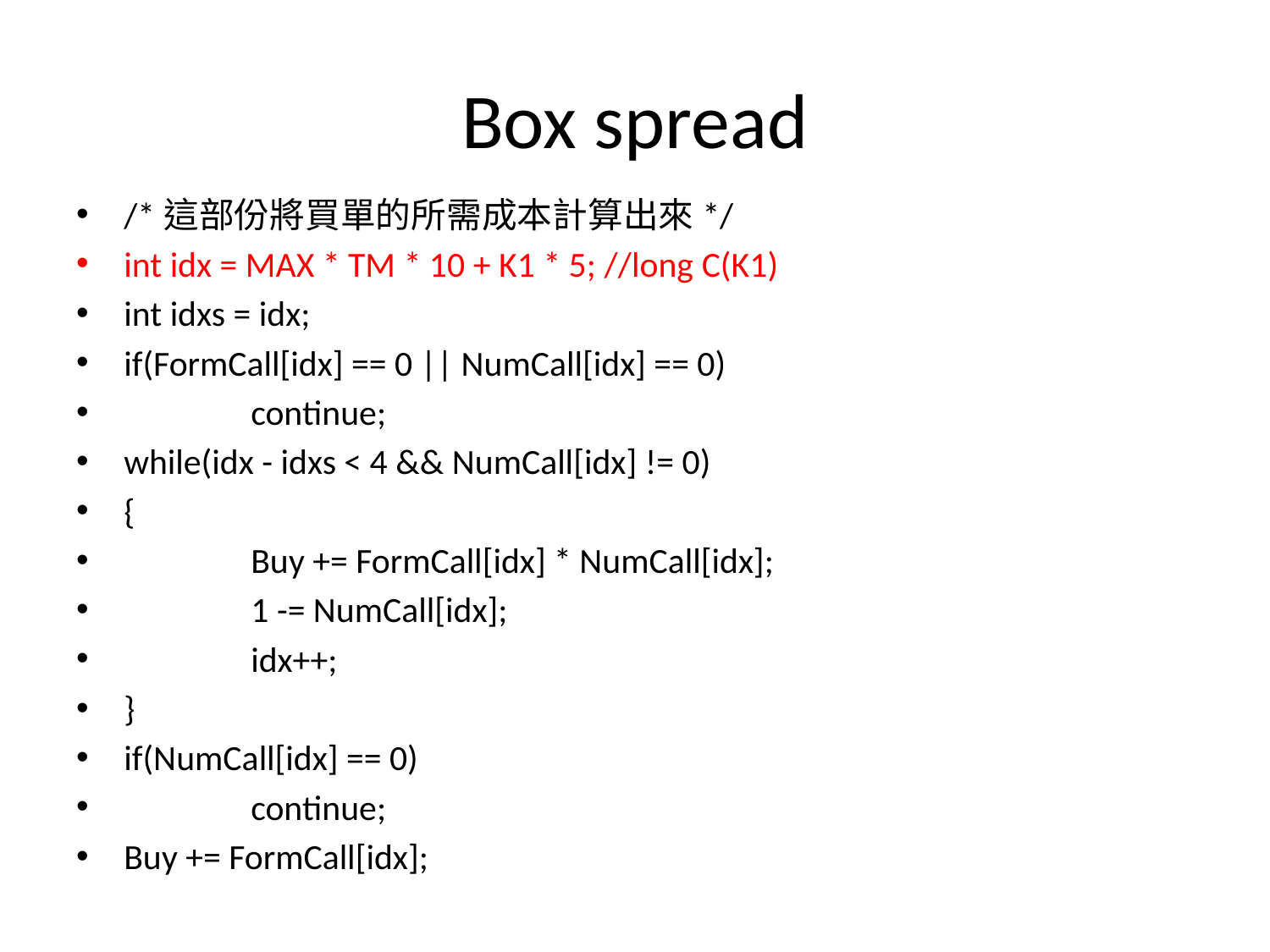

# Box spread
/*這部份將買單的所需成本計算出來*/
int idx = MAX * TM * 10 + K1 * 5; //long C(K1)
int idxs = idx;
if(FormCall[idx] == 0 || NumCall[idx] == 0)
	continue;
while(idx - idxs < 4 && NumCall[idx] != 0)
{
	Buy += FormCall[idx] * NumCall[idx];
	1 -= NumCall[idx];
	idx++;
}
if(NumCall[idx] == 0)
	continue;
Buy += FormCall[idx];